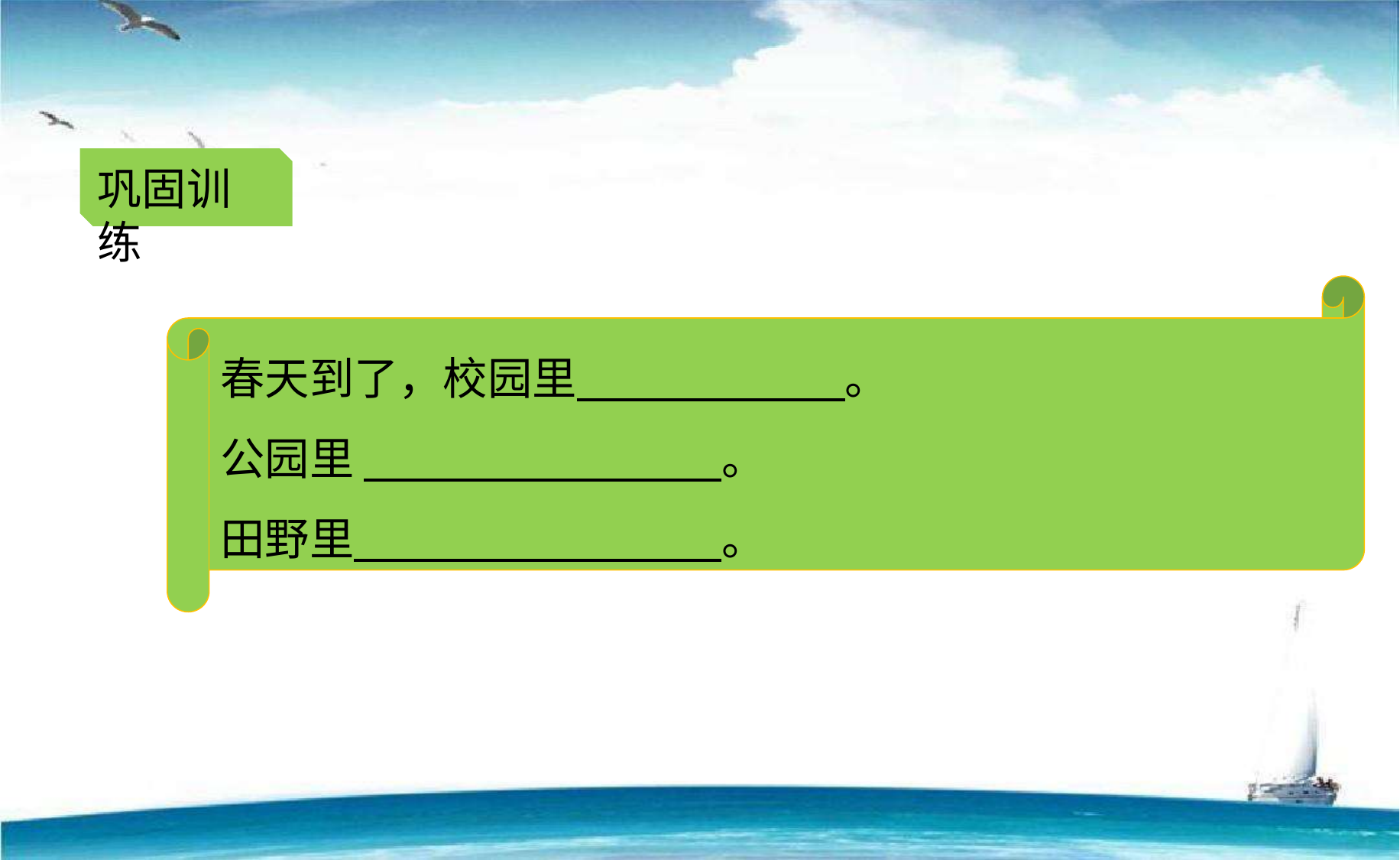

巩固训练
春天到了，校园里                           。
公园里                                     。
田野里                                     。